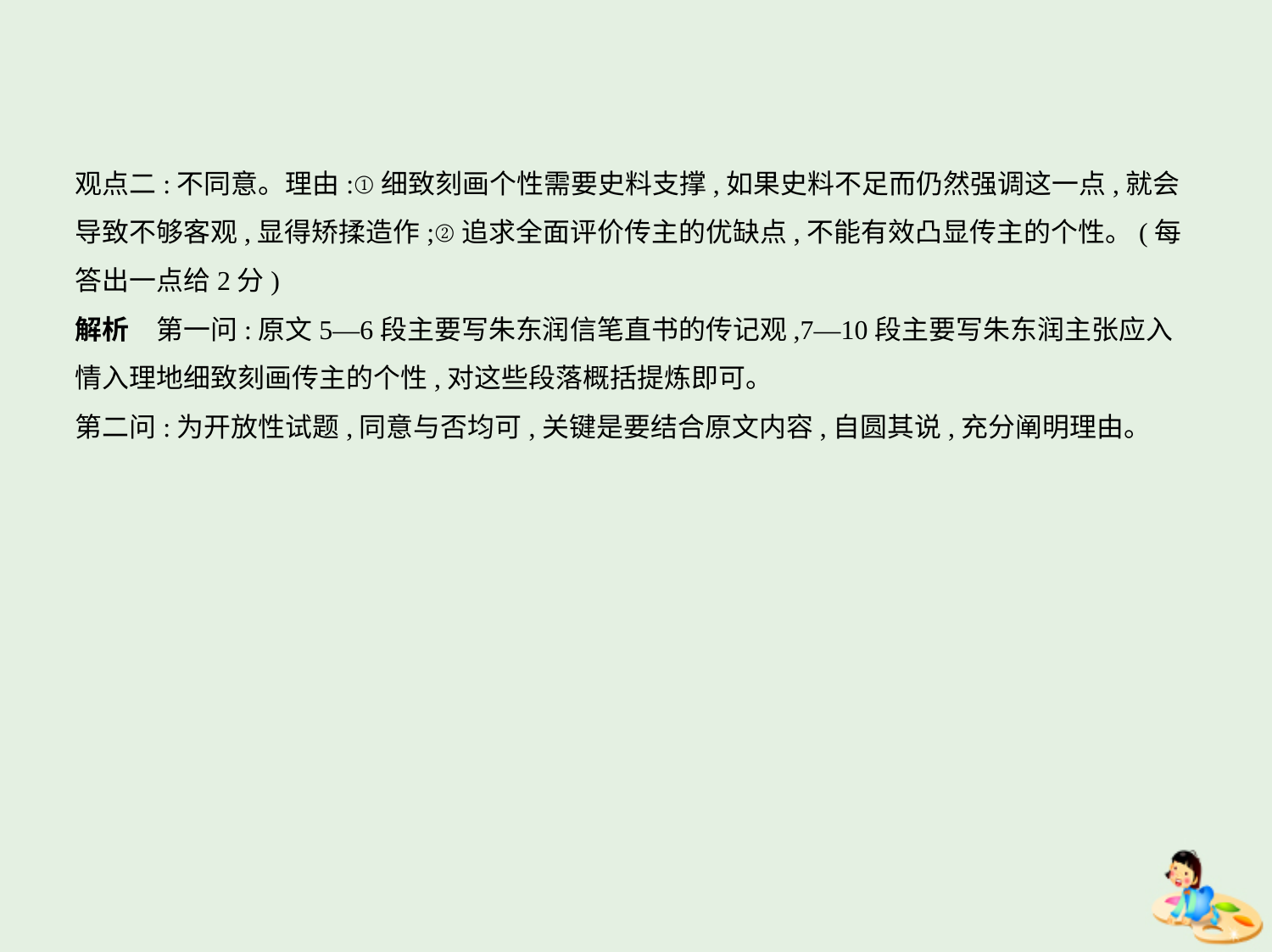

观点二:不同意。理由:①细致刻画个性需要史料支撑,如果史料不足而仍然强调这一点,就会
导致不够客观,显得矫揉造作;②追求全面评价传主的优缺点,不能有效凸显传主的个性。(每
答出一点给2分)
解析　第一问:原文5—6段主要写朱东润信笔直书的传记观,7—10段主要写朱东润主张应入
情入理地细致刻画传主的个性,对这些段落概括提炼即可。
第二问:为开放性试题,同意与否均可,关键是要结合原文内容,自圆其说,充分阐明理由。